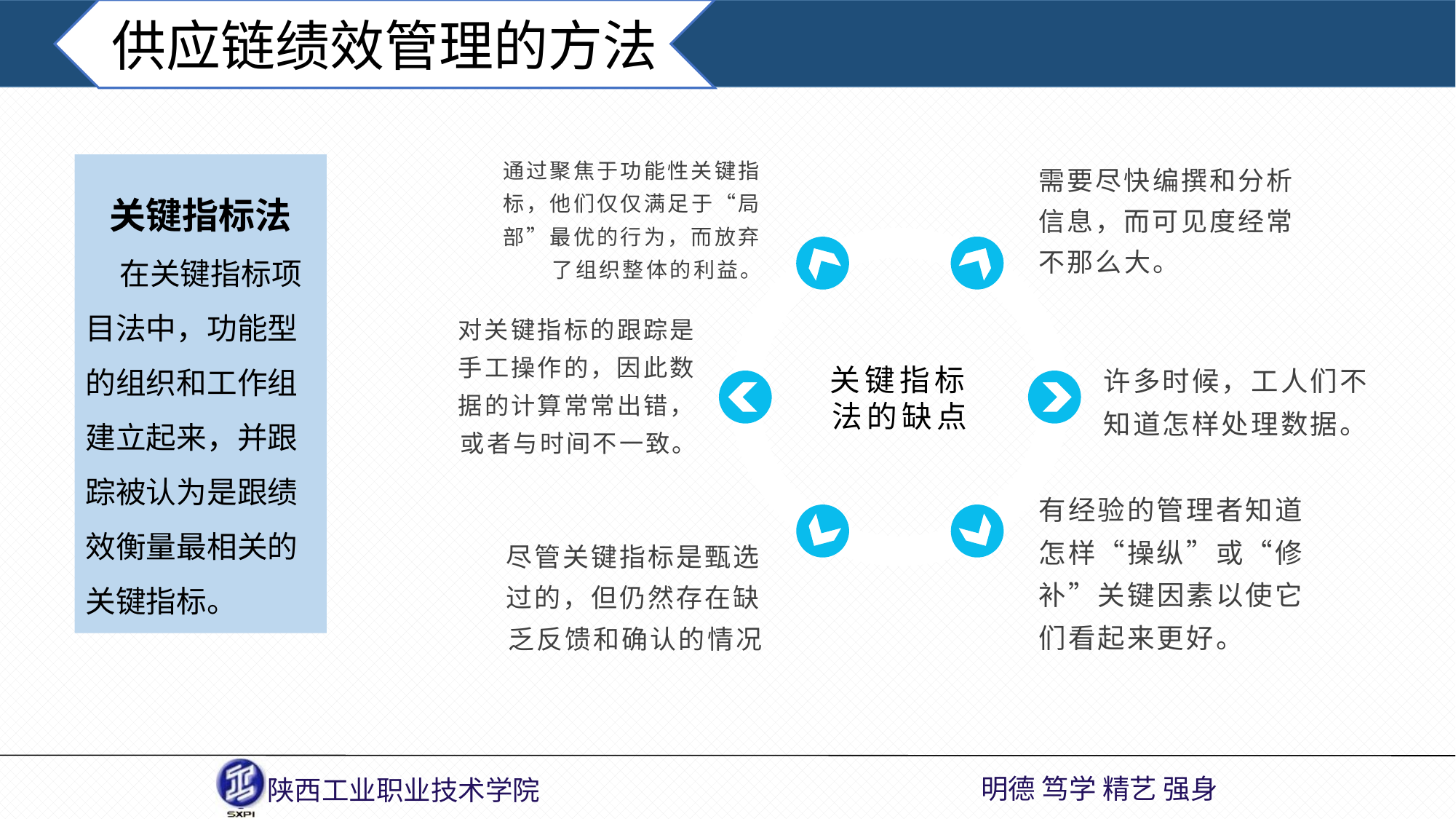

供应链绩效管理的方法
通过聚焦于功能性关键指标，他们仅仅满足于“局部”最优的行为，而放弃了组织整体的利益。
需要尽快编撰和分析信息，而可见度经常不那么大。

关键指标法
    在关键指标项目法中，功能型的组织和工作组建立起来，并跟踪被认为是跟绩效衡量最相关的关键指标。

对关键指标的跟踪是手工操作的，因此数据的计算常常出错，或者与时间不一致。
关键指标法的缺点
许多时候，工人们不知道怎样处理数据。

有经验的管理者知道怎样“操纵”或“修补”关键因素以使它们看起来更好。

尽管关键指标是甄选过的，但仍然存在缺乏反馈和确认的情况